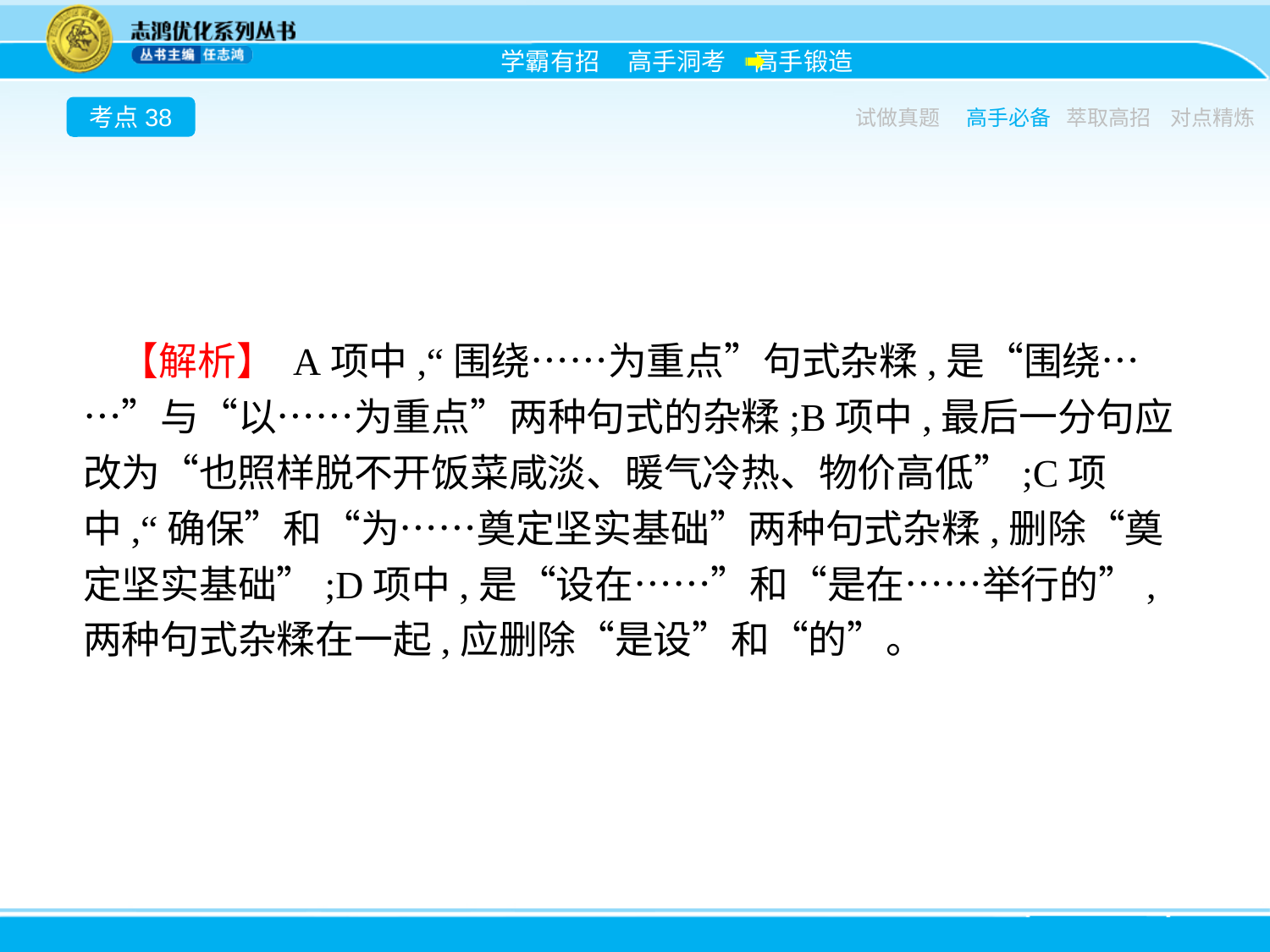

考点38
试做真题
高手必备
萃取高招
对点精炼
【解析】 A项中,“围绕……为重点”句式杂糅,是“围绕……”与“以……为重点”两种句式的杂糅;B项中,最后一分句应改为“也照样脱不开饭菜咸淡、暖气冷热、物价高低”;C项中,“确保”和“为……奠定坚实基础”两种句式杂糅,删除“奠定坚实基础”;D项中,是“设在……”和“是在……举行的”,两种句式杂糅在一起,应删除“是设”和“的”。